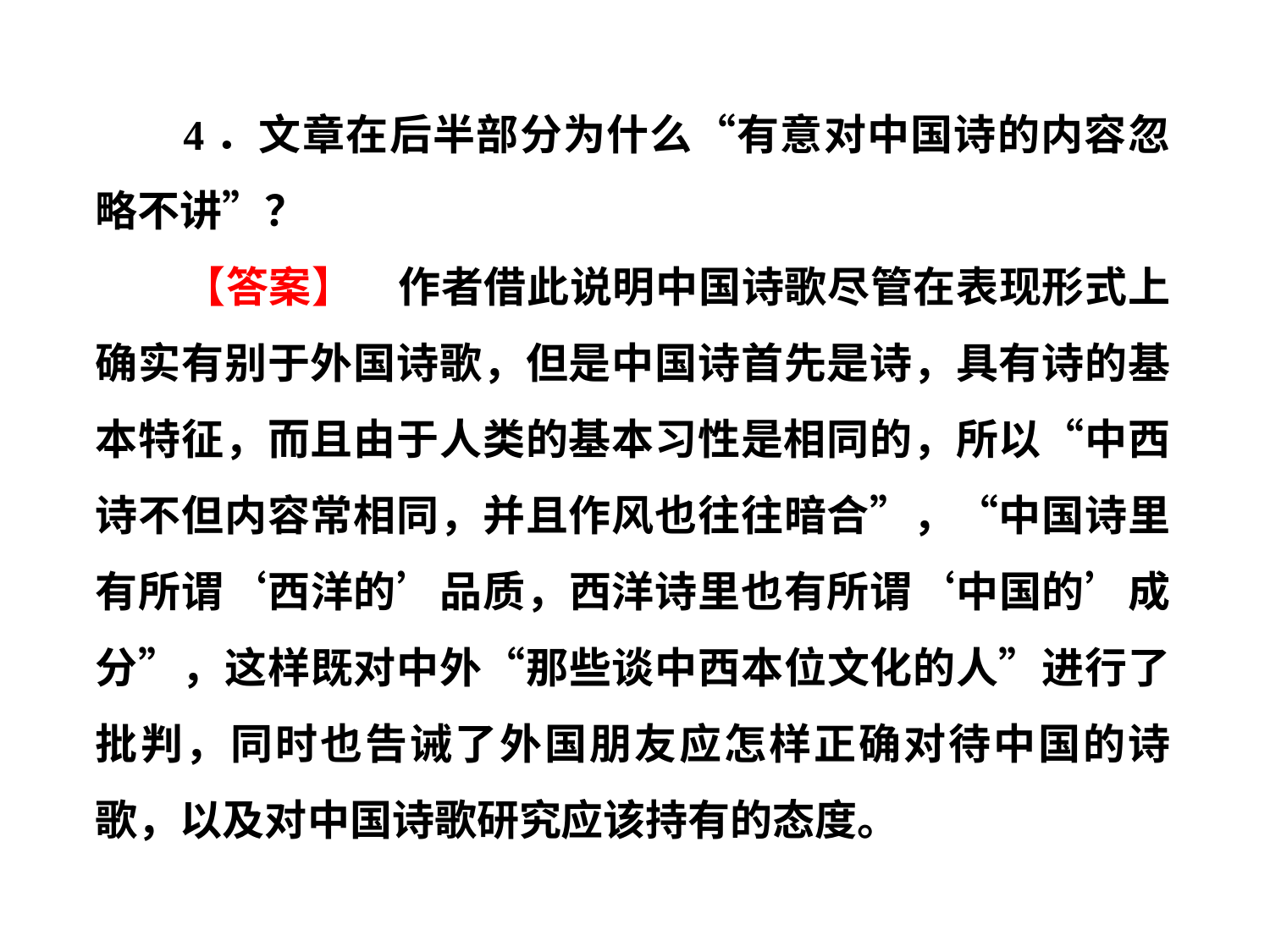

4．文章在后半部分为什么“有意对中国诗的内容忽略不讲”？
【答案】　作者借此说明中国诗歌尽管在表现形式上确实有别于外国诗歌，但是中国诗首先是诗，具有诗的基本特征，而且由于人类的基本习性是相同的，所以“中西诗不但内容常相同，并且作风也往往暗合”，“中国诗里有所谓‘西洋的’品质，西洋诗里也有所谓‘中国的’成分”，这样既对中外“那些谈中西本位文化的人”进行了批判，同时也告诫了外国朋友应怎样正确对待中国的诗歌，以及对中国诗歌研究应该持有的态度。